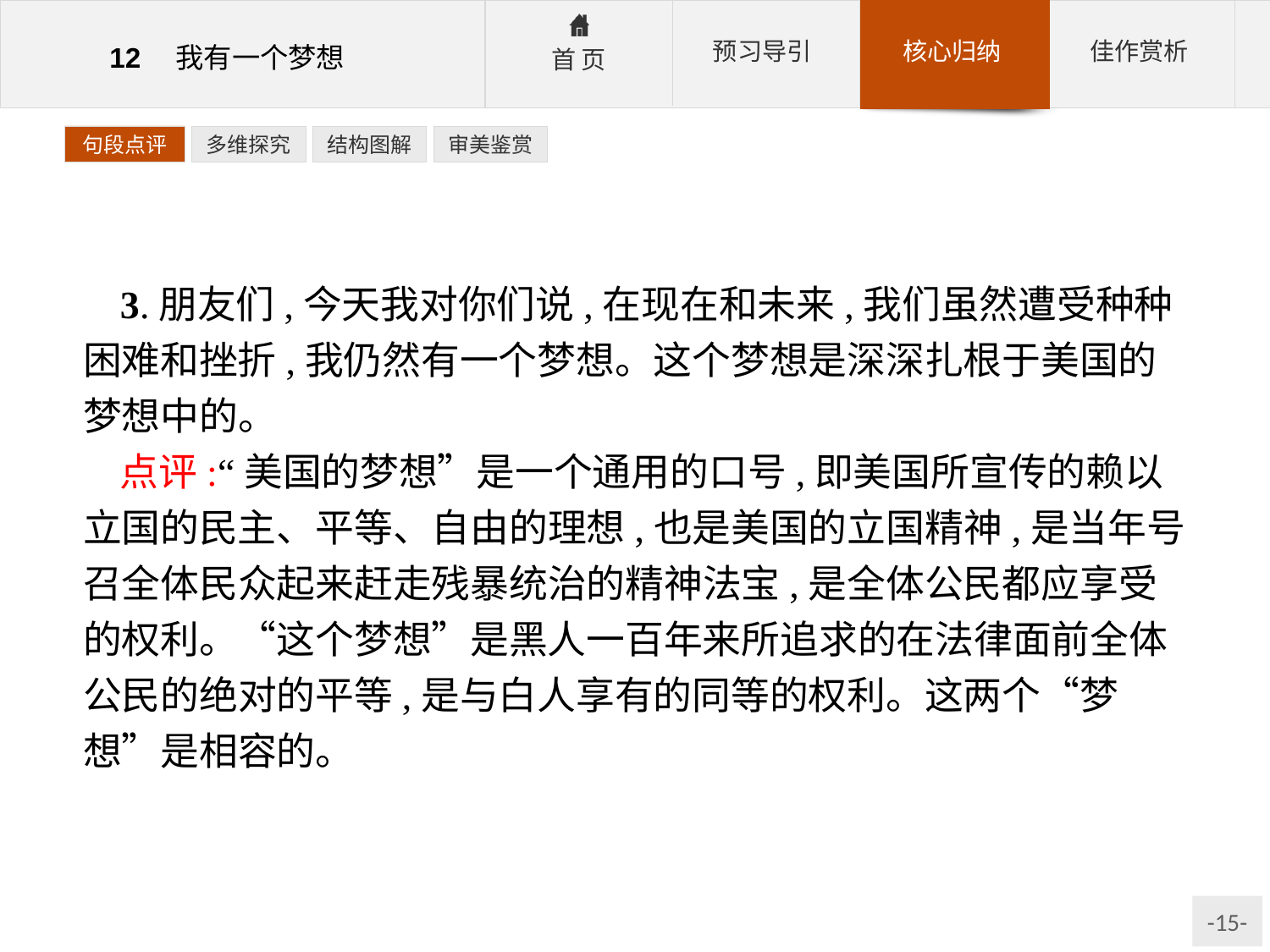

句段点评
多维探究
结构图解
审美鉴赏
3.朋友们,今天我对你们说,在现在和未来,我们虽然遭受种种困难和挫折,我仍然有一个梦想。这个梦想是深深扎根于美国的梦想中的。
点评:“美国的梦想”是一个通用的口号,即美国所宣传的赖以立国的民主、平等、自由的理想,也是美国的立国精神,是当年号召全体民众起来赶走残暴统治的精神法宝,是全体公民都应享受的权利。“这个梦想”是黑人一百年来所追求的在法律面前全体公民的绝对的平等,是与白人享有的同等的权利。这两个“梦想”是相容的。